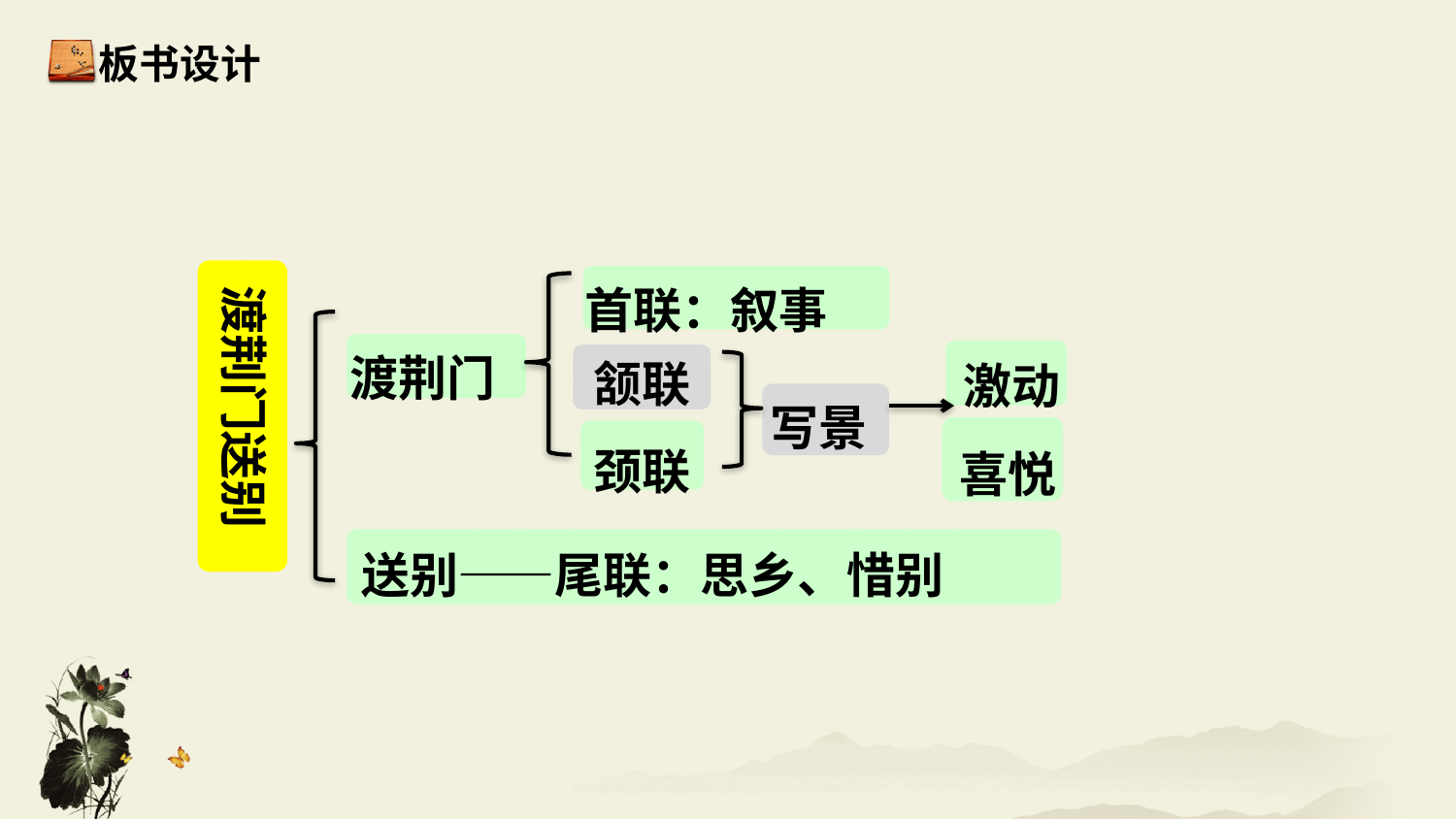

板书设计
首联：叙事

渡荆门送别

 激动
 喜悦

渡荆门
颔联
颈联

写景

送别——尾联：思乡、惜别